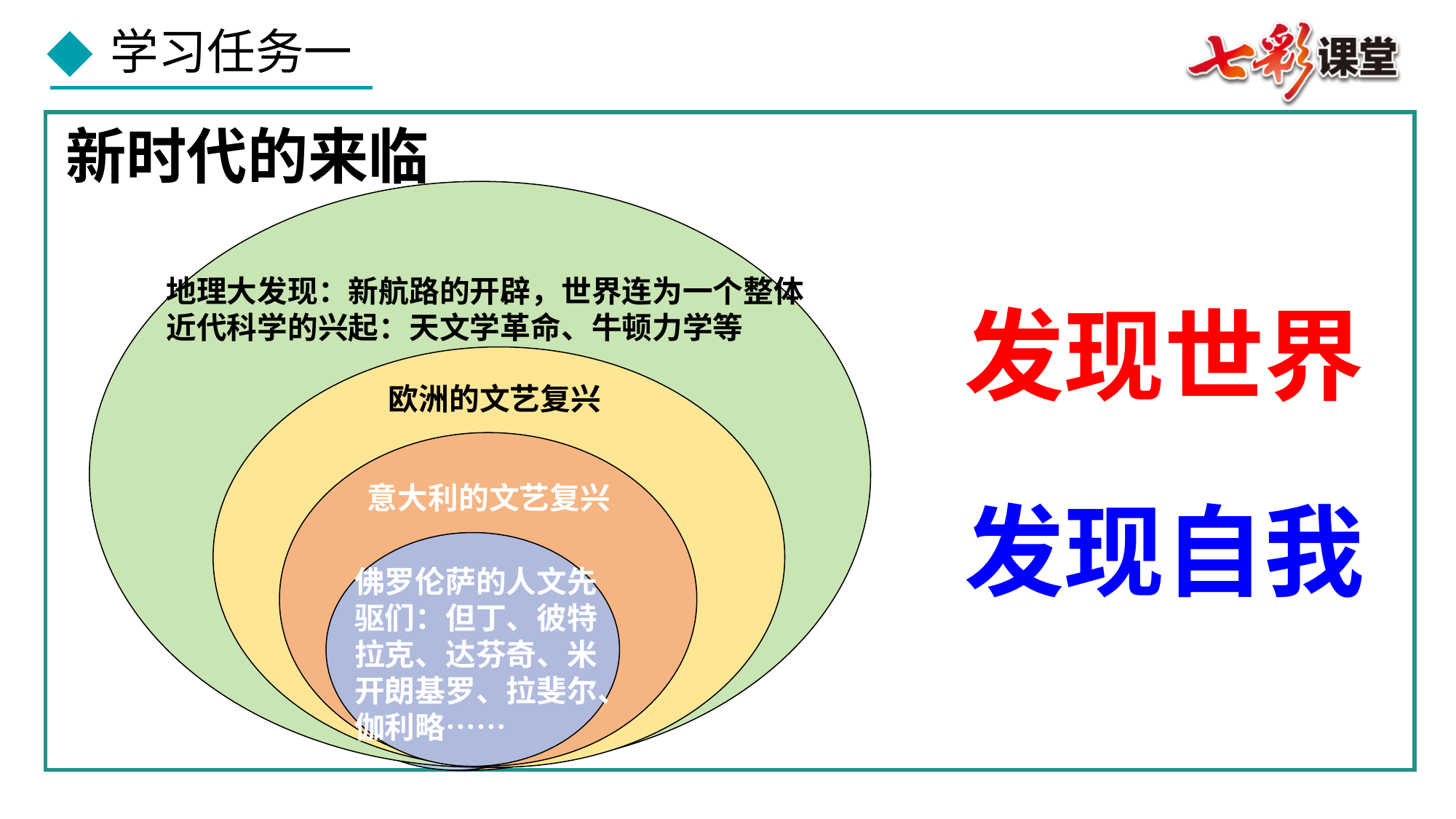

新时代的来临

地理大发现：新航路的开辟，世界连为一个整体
近代科学的兴起：天文学革命、牛顿力学等

欧洲的文艺复兴

意大利的文艺复兴

佛罗伦萨的人文先驱们：但丁、彼特拉克、达芬奇、米开朗基罗、拉斐尔、伽利略……

欧洲的文艺复兴

意大利的文艺复兴

佛罗伦萨的人文先驱们：但丁、乔托、彼特拉克、达芬奇、米开朗基罗、拉斐尔、伽利略……
发现世界

意大利的文艺复兴

佛罗伦萨的人文先驱们：但丁、乔托、彼特拉克、达芬奇、米开朗基罗、拉斐尔、伽利略……

佛罗伦萨的人文先驱们：但丁、乔托、彼特拉克、达芬奇、米开朗基罗、拉斐尔、伽利略……
发现自我